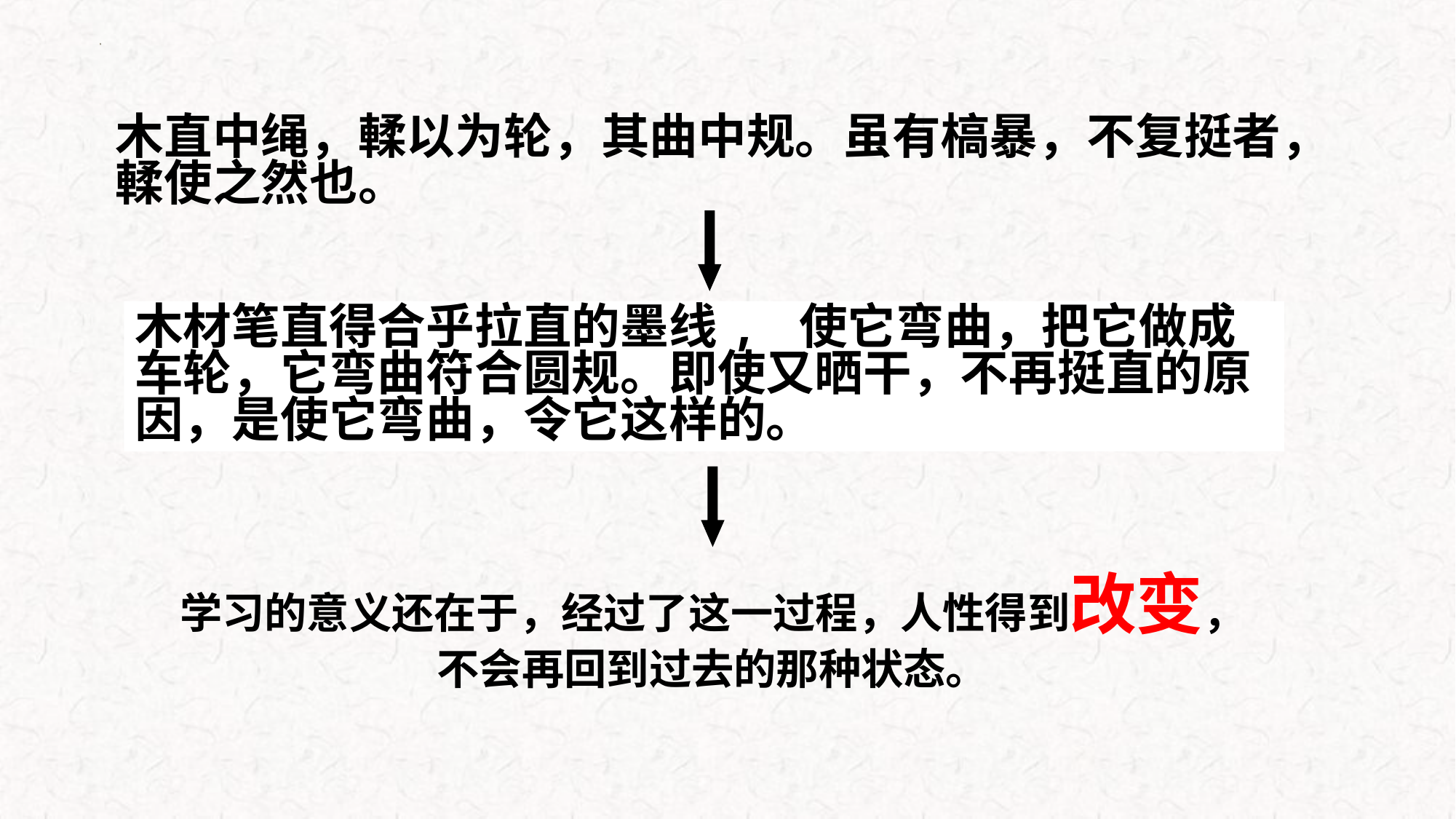

木直中绳，輮以为轮，其曲中规。虽有槁暴，不复挺者，輮使之然也。

木材笔直得合乎拉直的墨线, 使它弯曲，把它做成车轮，它弯曲符合圆规。即使又晒干，不再挺直的原因，是使它弯曲，令它这样的。

学习的意义还在于，经过了这一过程，人性得到改变，不会再回到过去的那种状态。